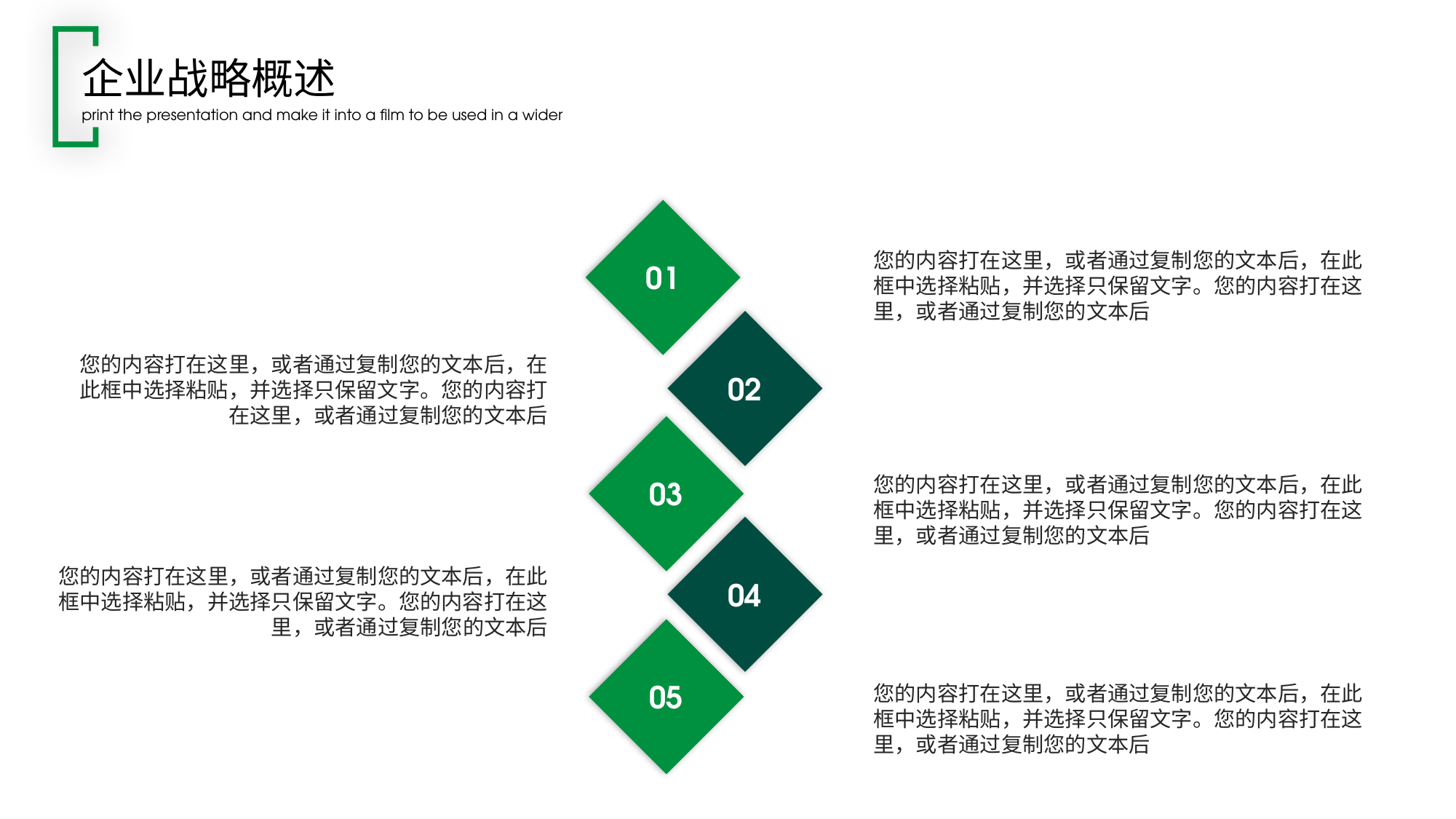

企业战略概述
print the presentation and make it into a film to be used in a wider
01
您的内容打在这里，或者通过复制您的文本后，在此框中选择粘贴，并选择只保留文字。您的内容打在这里，或者通过复制您的文本后
02
您的内容打在这里，或者通过复制您的文本后，在此框中选择粘贴，并选择只保留文字。您的内容打在这里，或者通过复制您的文本后
03
您的内容打在这里，或者通过复制您的文本后，在此框中选择粘贴，并选择只保留文字。您的内容打在这里，或者通过复制您的文本后
04
您的内容打在这里，或者通过复制您的文本后，在此框中选择粘贴，并选择只保留文字。您的内容打在这里，或者通过复制您的文本后
05
您的内容打在这里，或者通过复制您的文本后，在此框中选择粘贴，并选择只保留文字。您的内容打在这里，或者通过复制您的文本后